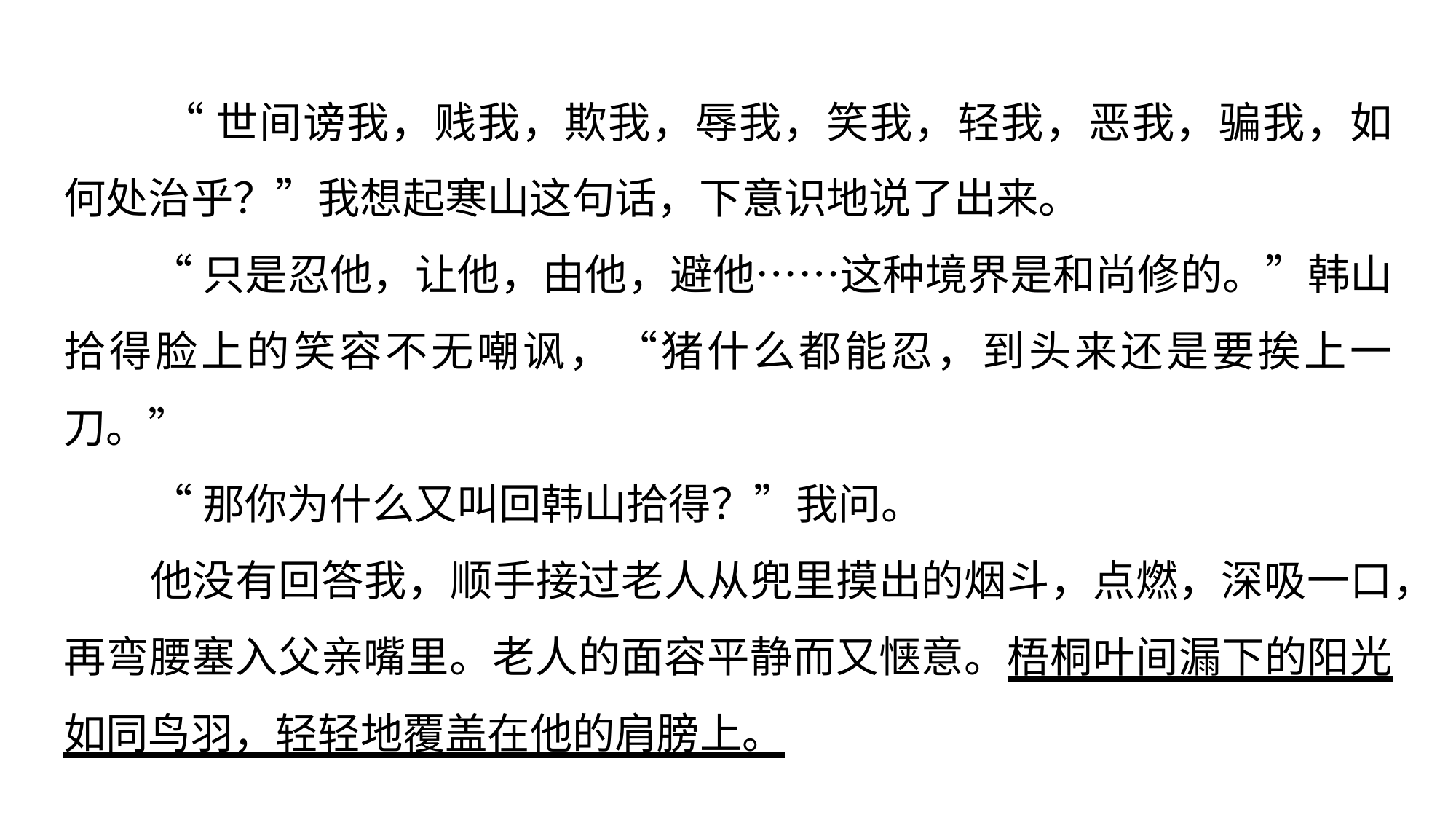

“世间谤我，贱我，欺我，辱我，笑我，轻我，恶我，骗我，如何处治乎？”我想起寒山这句话，下意识地说了出来。
“只是忍他，让他，由他，避他……这种境界是和尚修的。”韩山拾得脸上的笑容不无嘲讽，“猪什么都能忍，到头来还是要挨上一刀。”
“那你为什么又叫回韩山拾得？”我问。
他没有回答我，顺手接过老人从兜里摸出的烟斗，点燃，深吸一口，再弯腰塞入父亲嘴里。老人的面容平静而又惬意。梧桐叶间漏下的阳光如同鸟羽，轻轻地覆盖在他的肩膀上。